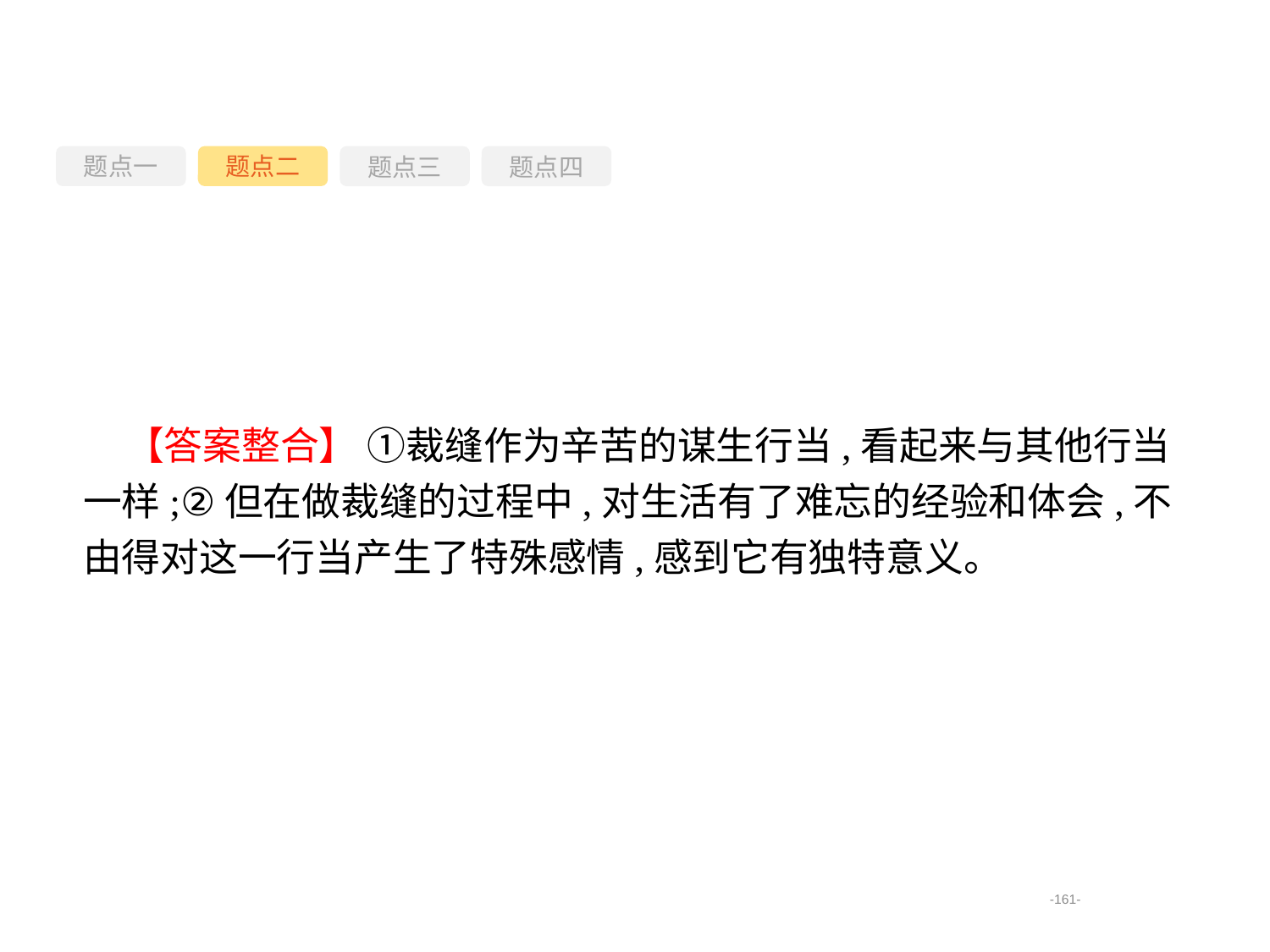

题点一
题点三
题点四
题点二
【答案整合】 ①裁缝作为辛苦的谋生行当,看起来与其他行当一样;②但在做裁缝的过程中,对生活有了难忘的经验和体会,不由得对这一行当产生了特殊感情,感到它有独特意义。
-161-